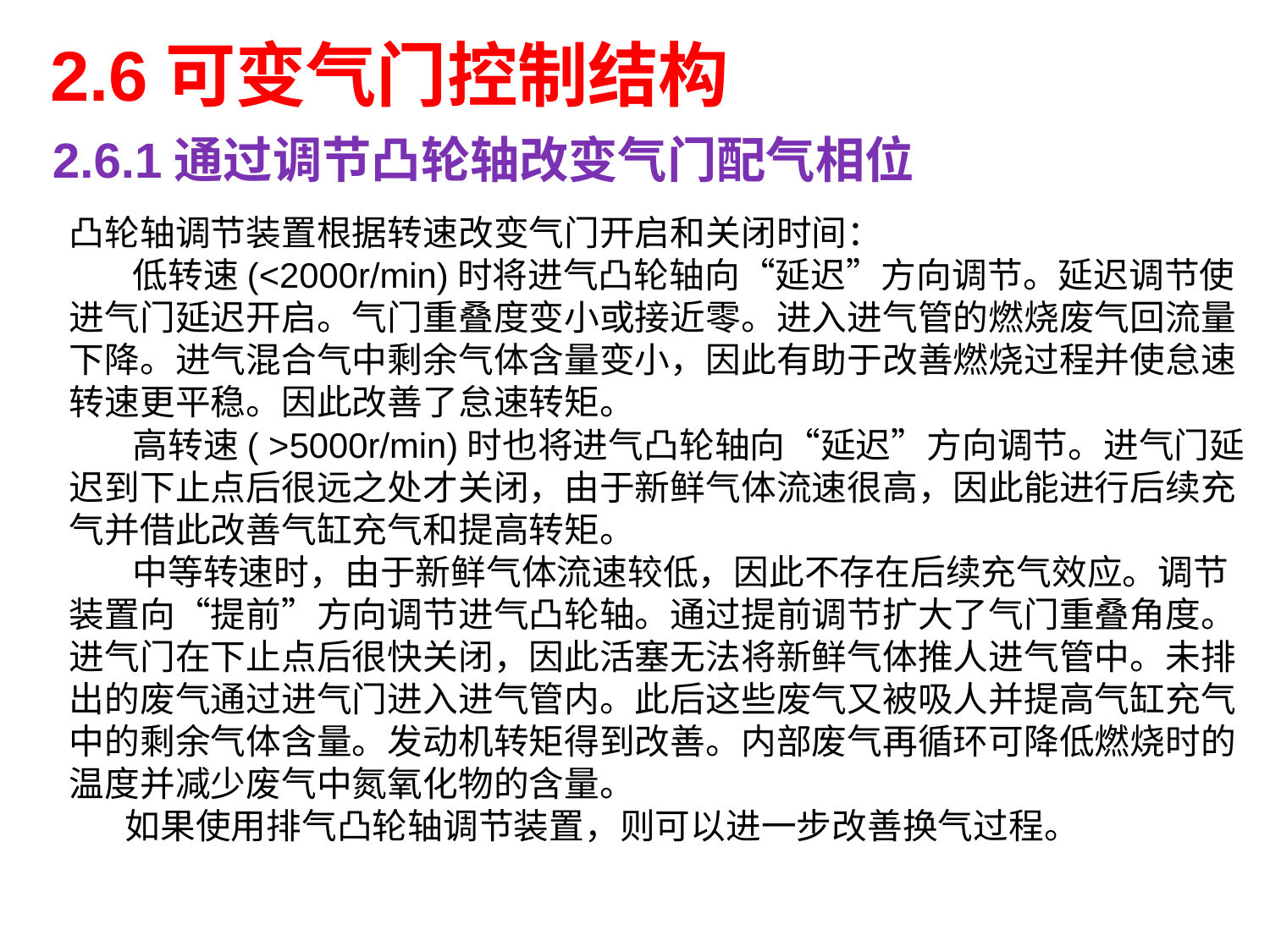

# 2.6可变气门控制结构
2.6.1通过调节凸轮轴改变气门配气相位
凸轮轴调节装置根据转速改变气门开启和关闭时间：
       低转速(<2000r/min)时将进气凸轮轴向“延迟”方向调节。延迟调节使进气门延迟开启。气门重叠度变小或接近零。进入进气管的燃烧废气回流量下降。进气混合气中剩余气体含量变小，因此有助于改善燃烧过程并使怠速转速更平稳。因此改善了怠速转矩。
       高转速( >5000r/min)时也将进气凸轮轴向“延迟”方向调节。进气门延迟到下止点后很远之处才关闭，由于新鲜气体流速很高，因此能进行后续充气并借此改善气缸充气和提高转矩。
       中等转速时，由于新鲜气体流速较低，因此不存在后续充气效应。调节装置向“提前”方向调节进气凸轮轴。通过提前调节扩大了气门重叠角度。进气门在下止点后很快关闭，因此活塞无法将新鲜气体推人进气管中。未排出的废气通过进气门进入进气管内。此后这些废气又被吸人并提高气缸充气中的剩余气体含量。发动机转矩得到改善。内部废气再循环可降低燃烧时的温度并减少废气中氮氧化物的含量。
      如果使用排气凸轮轴调节装置，则可以进一步改善换气过程。